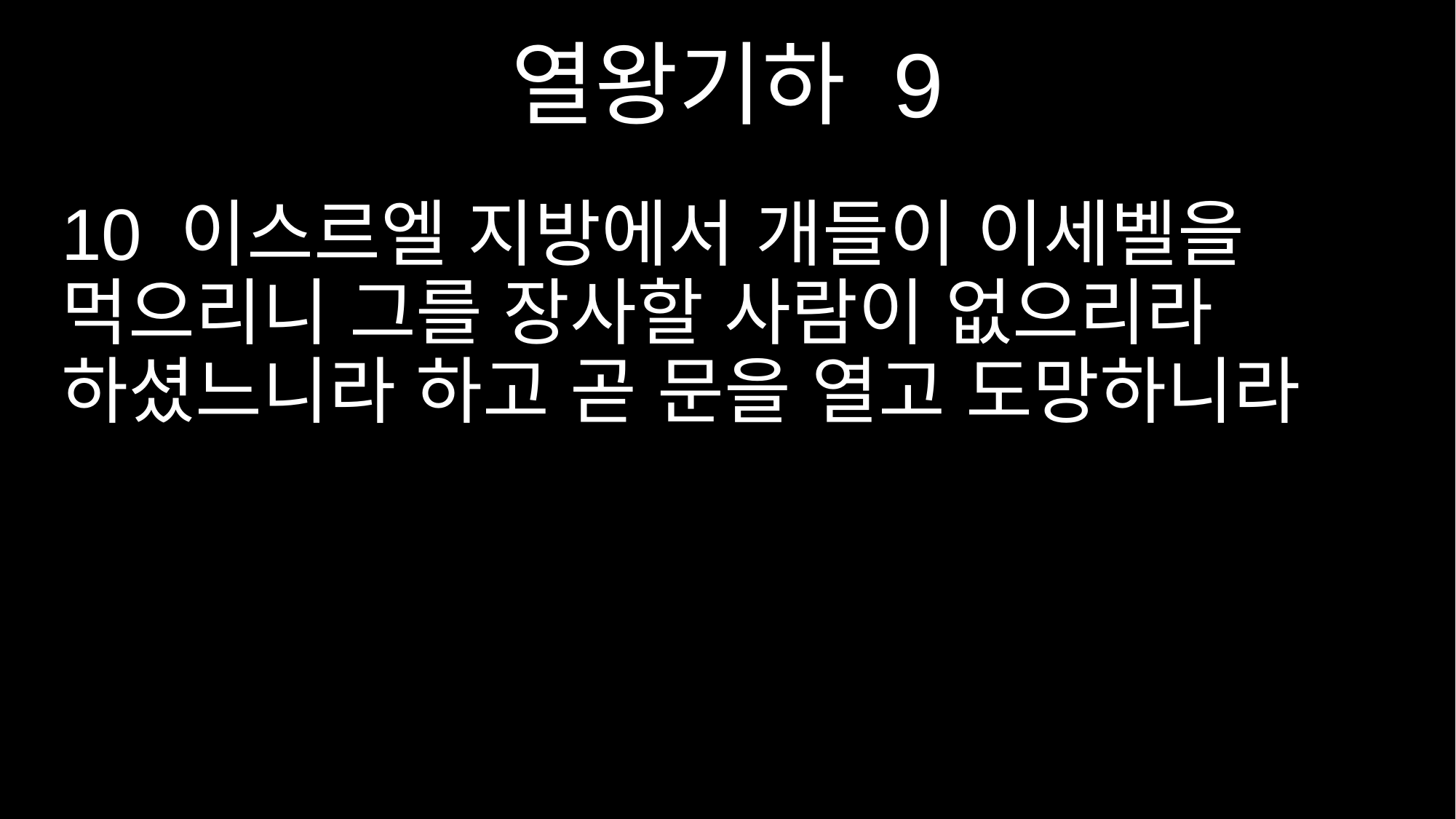

열왕기하 9
10 이스르엘 지방에서 개들이 이세벨을 먹으리니 그를 장사할 사람이 없으리라 하셨느니라 하고 곧 문을 열고 도망하니라